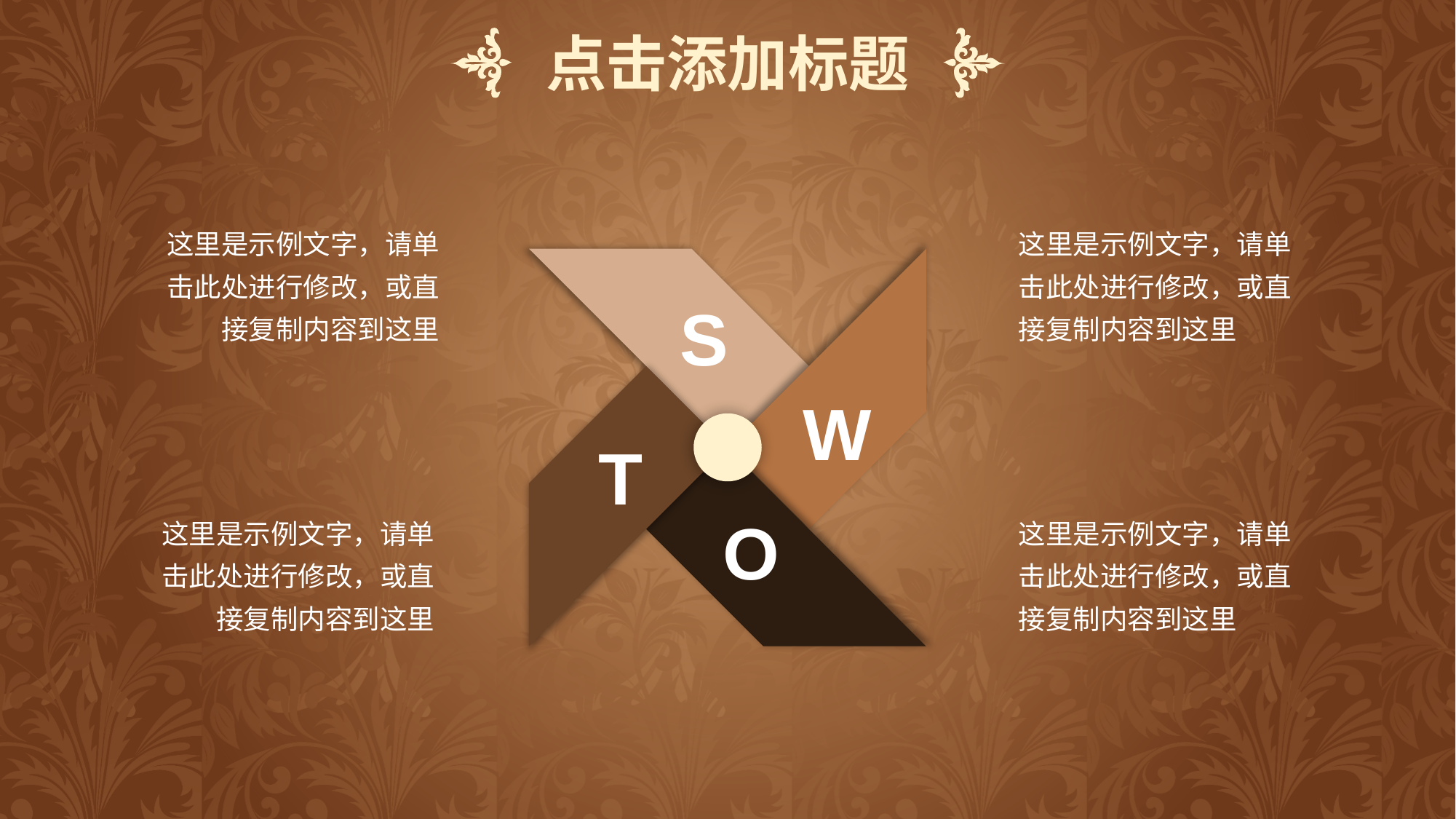

点击添加标题

这里是示例文字，请单击此处进行修改，或直接复制内容到这里
这里是示例文字，请单击此处进行修改，或直接复制内容到这里
S
W
T
这里是示例文字，请单击此处进行修改，或直接复制内容到这里
O
这里是示例文字，请单击此处进行修改，或直接复制内容到这里